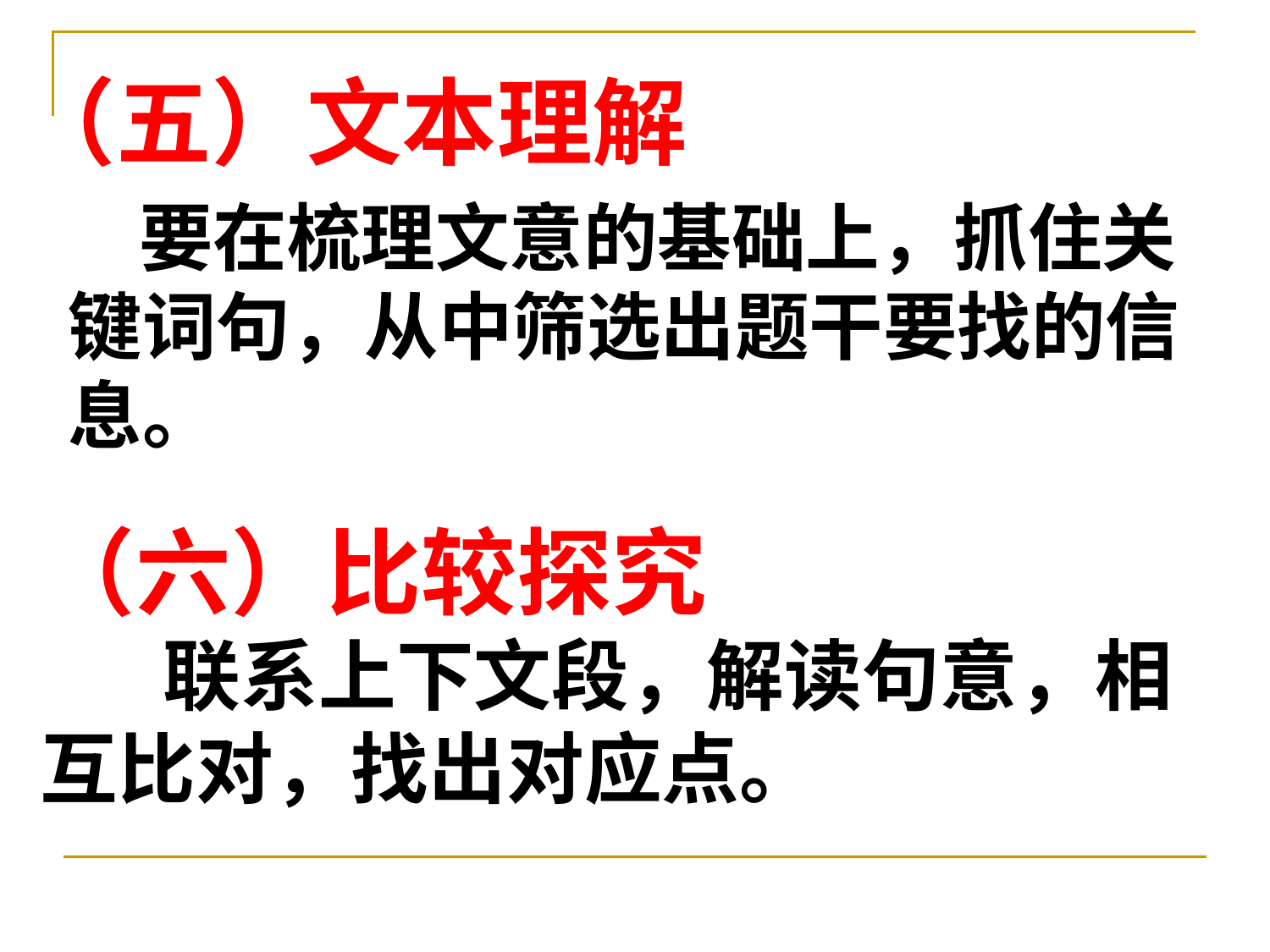

（五）文本理解
      要在梳理文意的基础上，抓住关键词句，从中筛选出题干要找的信息。

（六）比较探究
      联系上下文段，解读句意，相互比对，找出对应点。